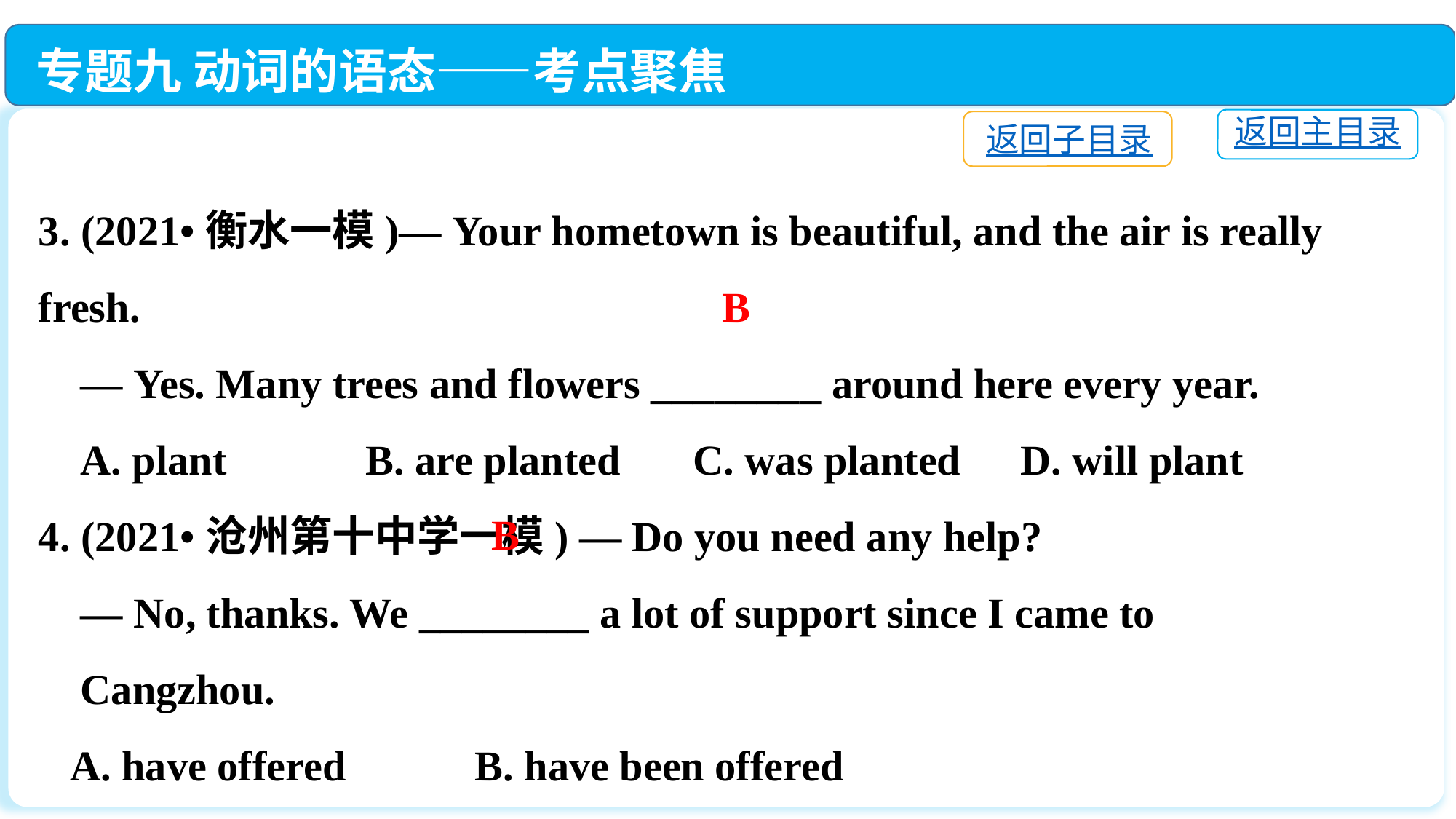

专题九 动词的语态——考点聚焦

返回主目录

返回子目录
3. (2021•衡水一模)— Your hometown is beautiful, and the air is really fresh.
    — Yes. Many trees and flowers ________ around here every year.
    A. plant		B. are planted	C. was planted	D. will plant
4. (2021•沧州第十中学一模) — Do you need any help?
    — No, thanks. We ________ a lot of support since I came to
    Cangzhou.
   A. have offered　 	B. have been offered
   C. were offered　 	D. will offer
B
B